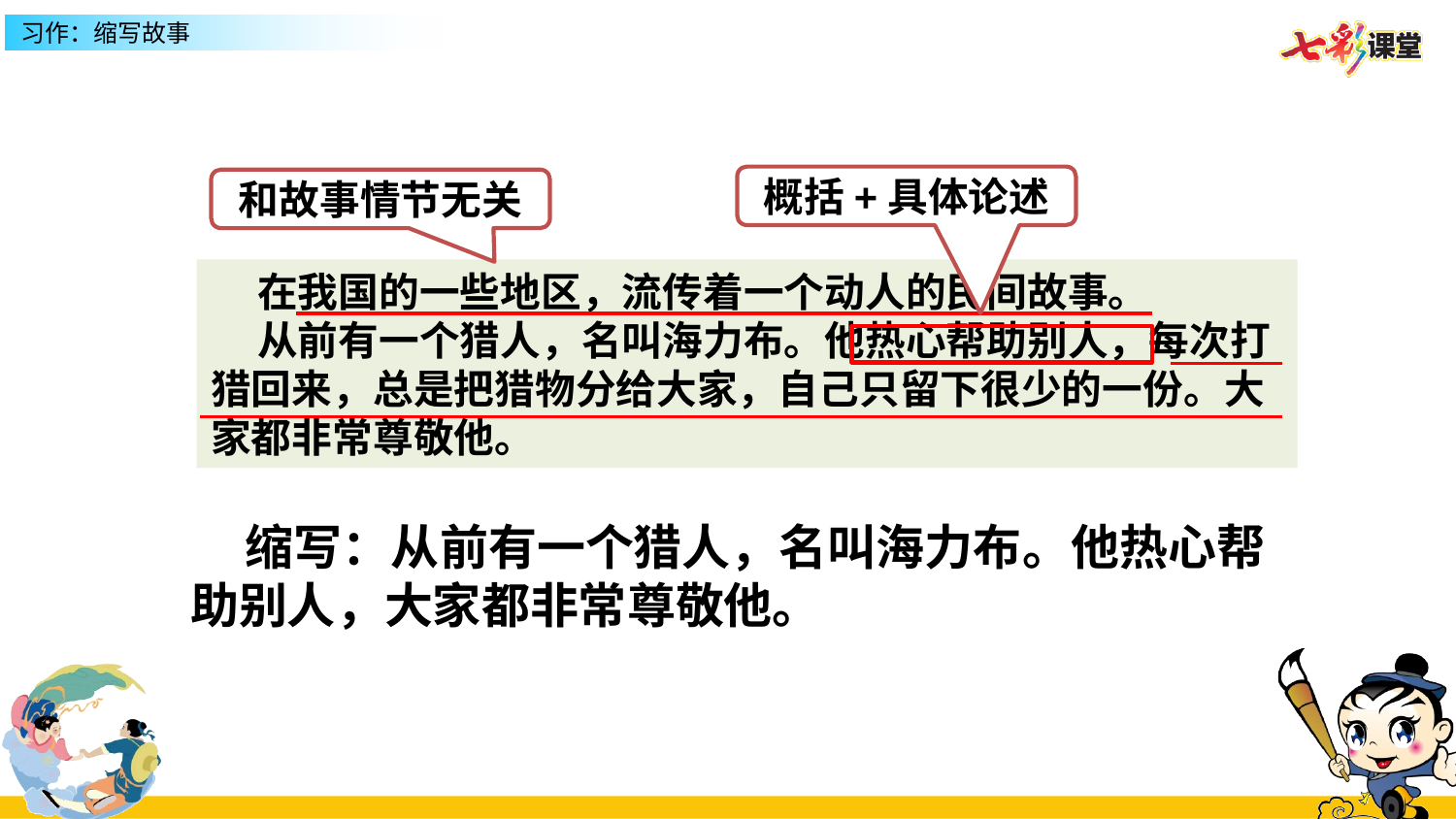

概括+具体论述
和故事情节无关
    在我国的一些地区，流传着一个动人的民间故事。
    从前有一个猎人，名叫海力布。他热心帮助别人，每次打猎回来，总是把猎物分给大家，自己只留下很少的一份。大家都非常尊敬他。

    缩写：从前有一个猎人，名叫海力布。他热心帮助别人，大家都非常尊敬他。